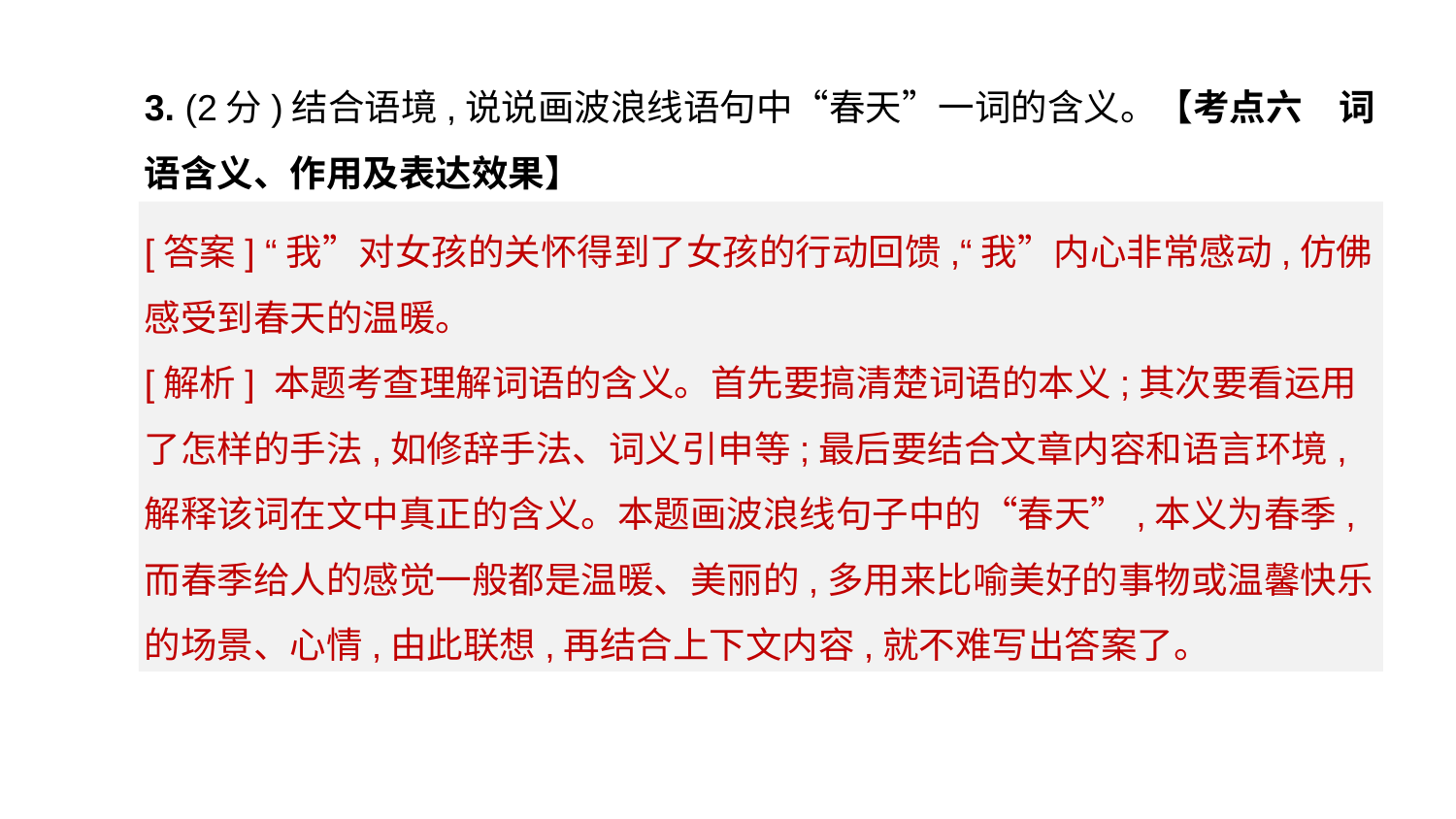

3. (2分)结合语境,说说画波浪线语句中“春天”一词的含义。【考点六　词语含义、作用及表达效果】
[答案] “我”对女孩的关怀得到了女孩的行动回馈,“我”内心非常感动,仿佛感受到春天的温暖。
[解析] 本题考查理解词语的含义。首先要搞清楚词语的本义;其次要看运用了怎样的手法,如修辞手法、词义引申等;最后要结合文章内容和语言环境,解释该词在文中真正的含义。本题画波浪线句子中的“春天”,本义为春季,而春季给人的感觉一般都是温暖、美丽的,多用来比喻美好的事物或温馨快乐的场景、心情,由此联想,再结合上下文内容,就不难写出答案了。